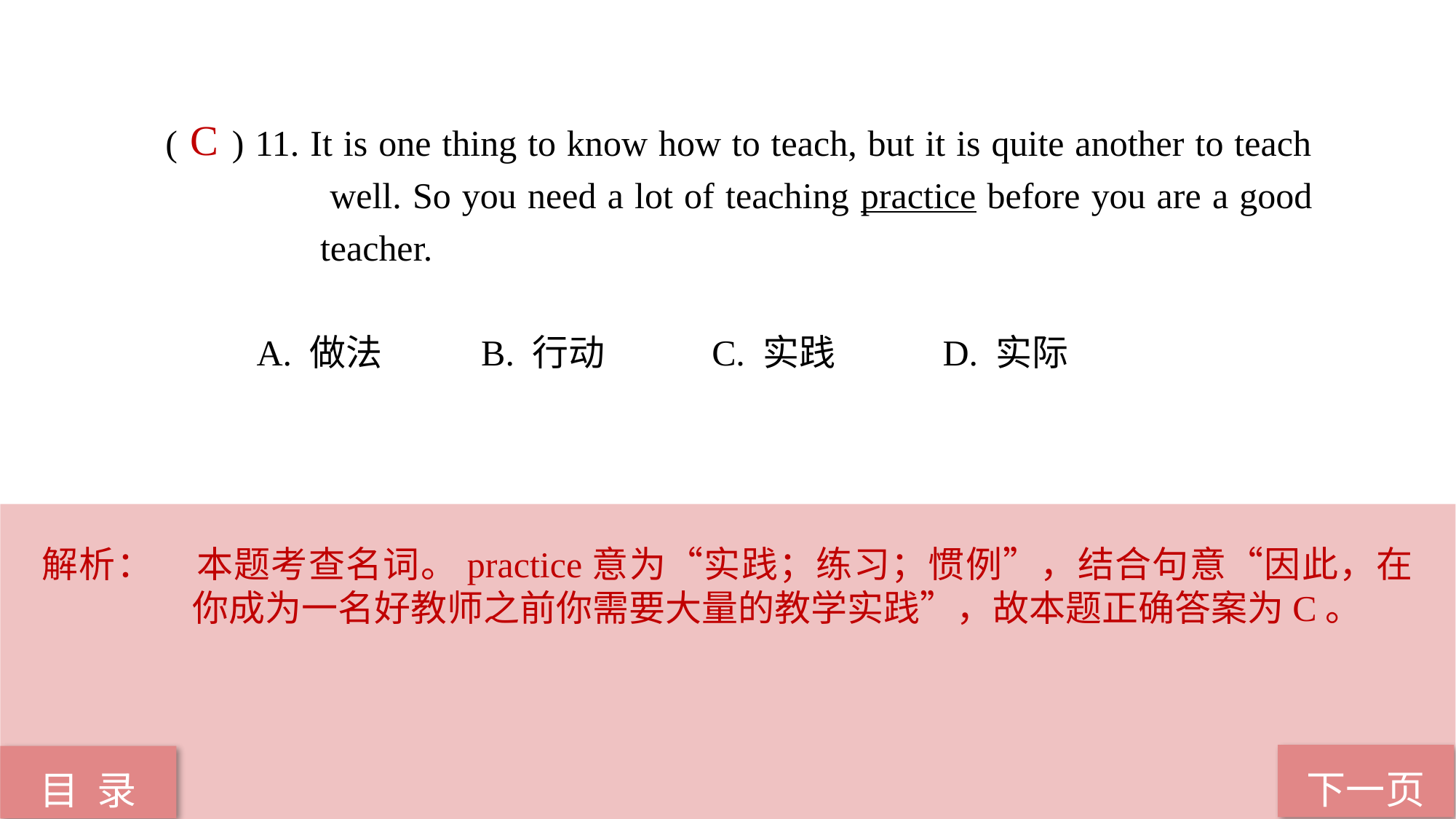

(     ) 11. It is one thing to know how to teach, but it is quite another to teach 	     well. So you need a lot of teaching practice before you are a good 	     teacher.

          A. 做法           B. 行动            C. 实践            D. 实际
C
解析：	本题考查名词。practice意为“实践；练习；惯例”，结合句意“因此，在你成为一名好教师之前你需要大量的教学实践”，故本题正确答案为C。